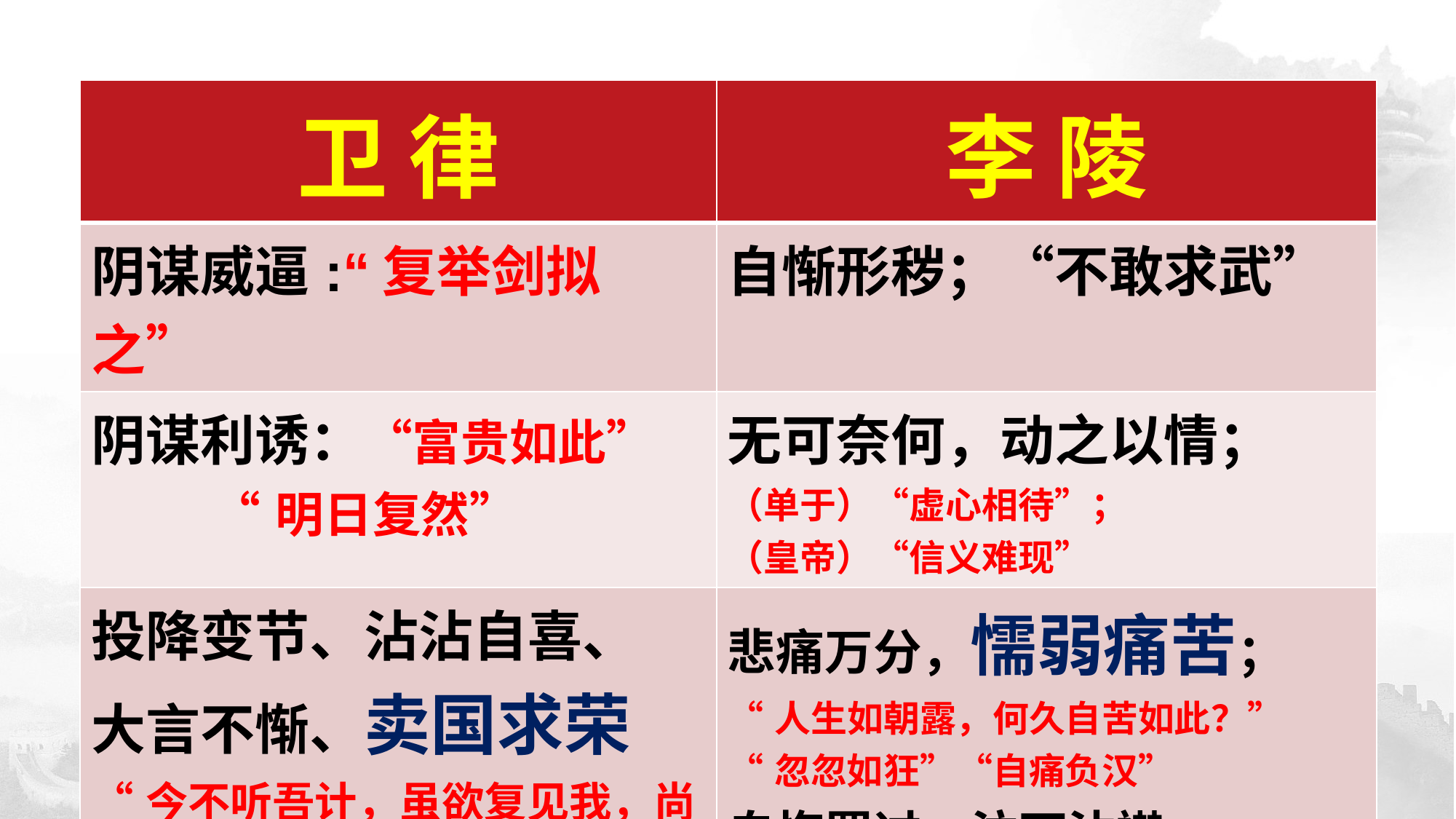

| 卫 律 | 李 陵 |
| --- | --- |
| 阴谋威逼:“复举剑拟之” | 自惭形秽；“不敢求武” |
| 阴谋利诱：“富贵如此” “明日复然” | 无可奈何，动之以情； （单于）“虚心相待”； （皇帝）“信义难现” |
| 投降变节、沾沾自喜、 大言不惭、卖国求荣 “今不听吾计，虽欲复见我，尚可得乎？” | 悲痛万分，懦弱痛苦； “人生如朝露，何久自苦如此？” “忽忽如狂”“自痛负汉” 自悔罪过，泣下沾襟。 “陵与卫律之罪上通于天” |